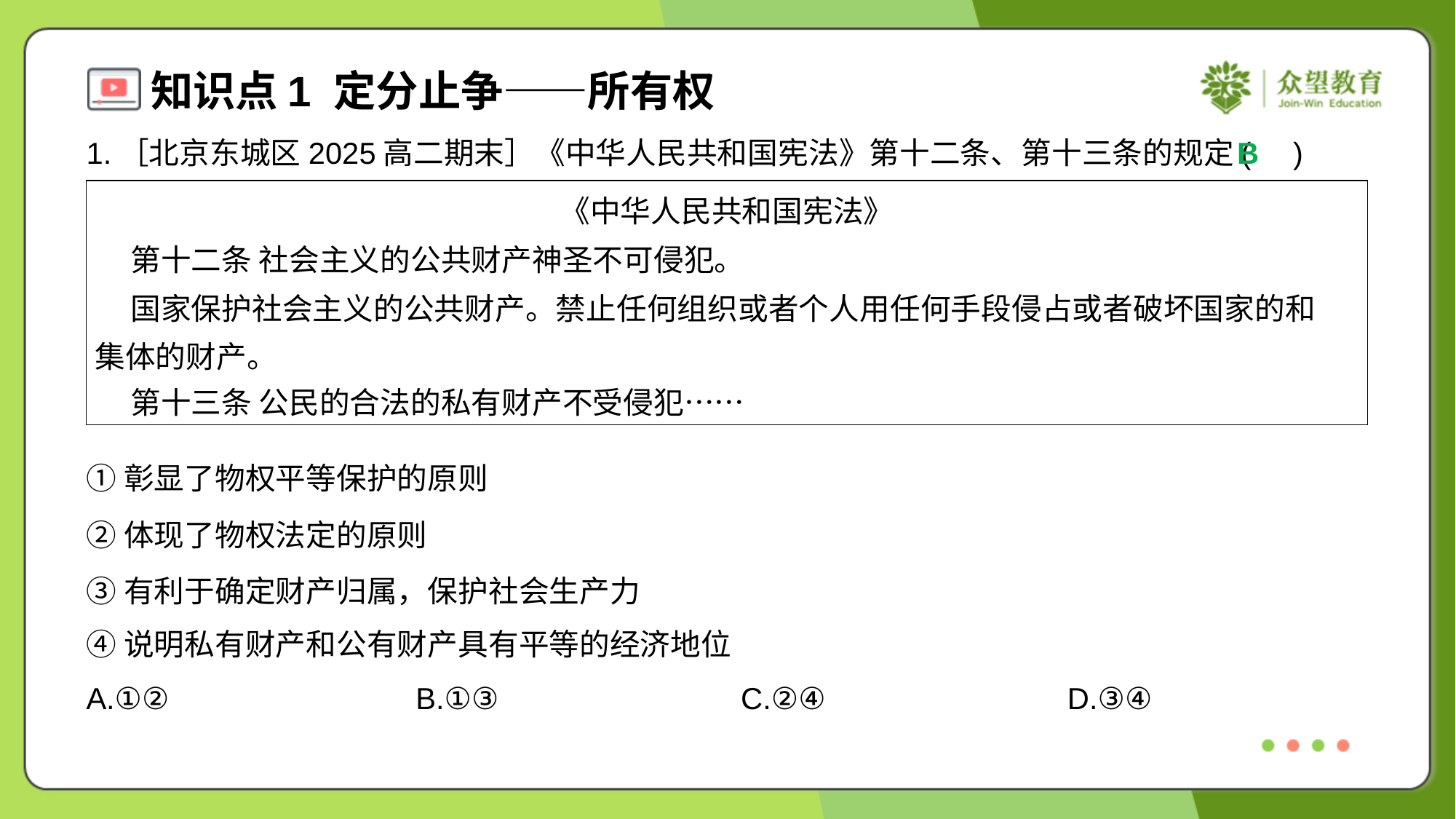

1.［北京东城区2025高二期末］《中华人民共和国宪法》第十二条、第十三条的规定(     )
B
| 《中华人民共和国宪法》 第十二条 社会主义的公共财产神圣不可侵犯。 国家保护社会主义的公共财产。禁止任何组织或者个人用任何手段侵占或者破坏国家的和 集体的财产。 第十三条 公民的合法的私有财产不受侵犯…… |
| --- |
①彰显了物权平等保护的原则
②体现了物权法定的原则
③有利于确定财产归属，保护社会生产力
④说明私有财产和公有财产具有平等的经济地位
A.①②	B.①③	C.②④	D.③④